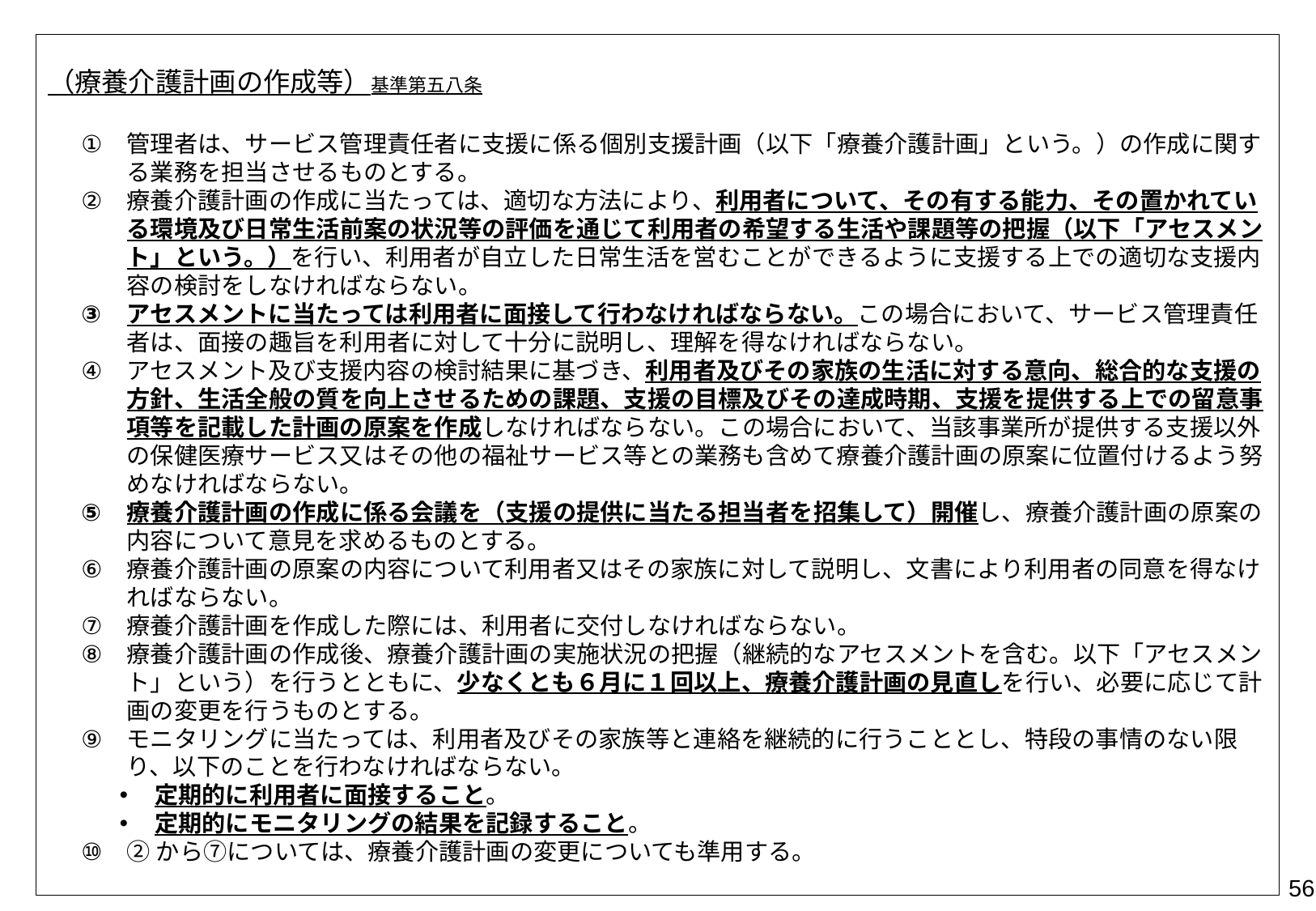

（療養介護計画の作成等）基準第五八条

管理者は、サービス管理責任者に支援に係る個別支援計画（以下「療養介護計画」という。）の作成に関する業務を担当させるものとする。
療養介護計画の作成に当たっては、適切な方法により、利用者について、その有する能力、その置かれている環境及び日常生活前案の状況等の評価を通じて利用者の希望する生活や課題等の把握（以下「アセスメント」という。）を行い、利用者が自立した日常生活を営むことができるように支援する上での適切な支援内容の検討をしなければならない。
アセスメントに当たっては利用者に面接して行わなければならない。この場合において、サービス管理責任者は、面接の趣旨を利用者に対して十分に説明し、理解を得なければならない。
アセスメント及び支援内容の検討結果に基づき、利用者及びその家族の生活に対する意向、総合的な支援の方針、生活全般の質を向上させるための課題、支援の目標及びその達成時期、支援を提供する上での留意事項等を記載した計画の原案を作成しなければならない。この場合において、当該事業所が提供する支援以外の保健医療サービス又はその他の福祉サービス等との業務も含めて療養介護計画の原案に位置付けるよう努めなければならない。
療養介護計画の作成に係る会議を（支援の提供に当たる担当者を招集して）開催し、療養介護計画の原案の内容について意見を求めるものとする。
療養介護計画の原案の内容について利用者又はその家族に対して説明し、文書により利用者の同意を得なければならない。
療養介護計画を作成した際には、利用者に交付しなければならない。
療養介護計画の作成後、療養介護計画の実施状況の把握（継続的なアセスメントを含む。以下「アセスメント」という）を行うとともに、少なくとも６月に１回以上、療養介護計画の見直しを行い、必要に応じて計画の変更を行うものとする。
モニタリングに当たっては、利用者及びその家族等と連絡を継続的に行うこととし、特段の事情のない限り、以下のことを行わなければならない。
定期的に利用者に面接すること。
定期的にモニタリングの結果を記録すること。
②から⑦については、療養介護計画の変更についても準用する。
56